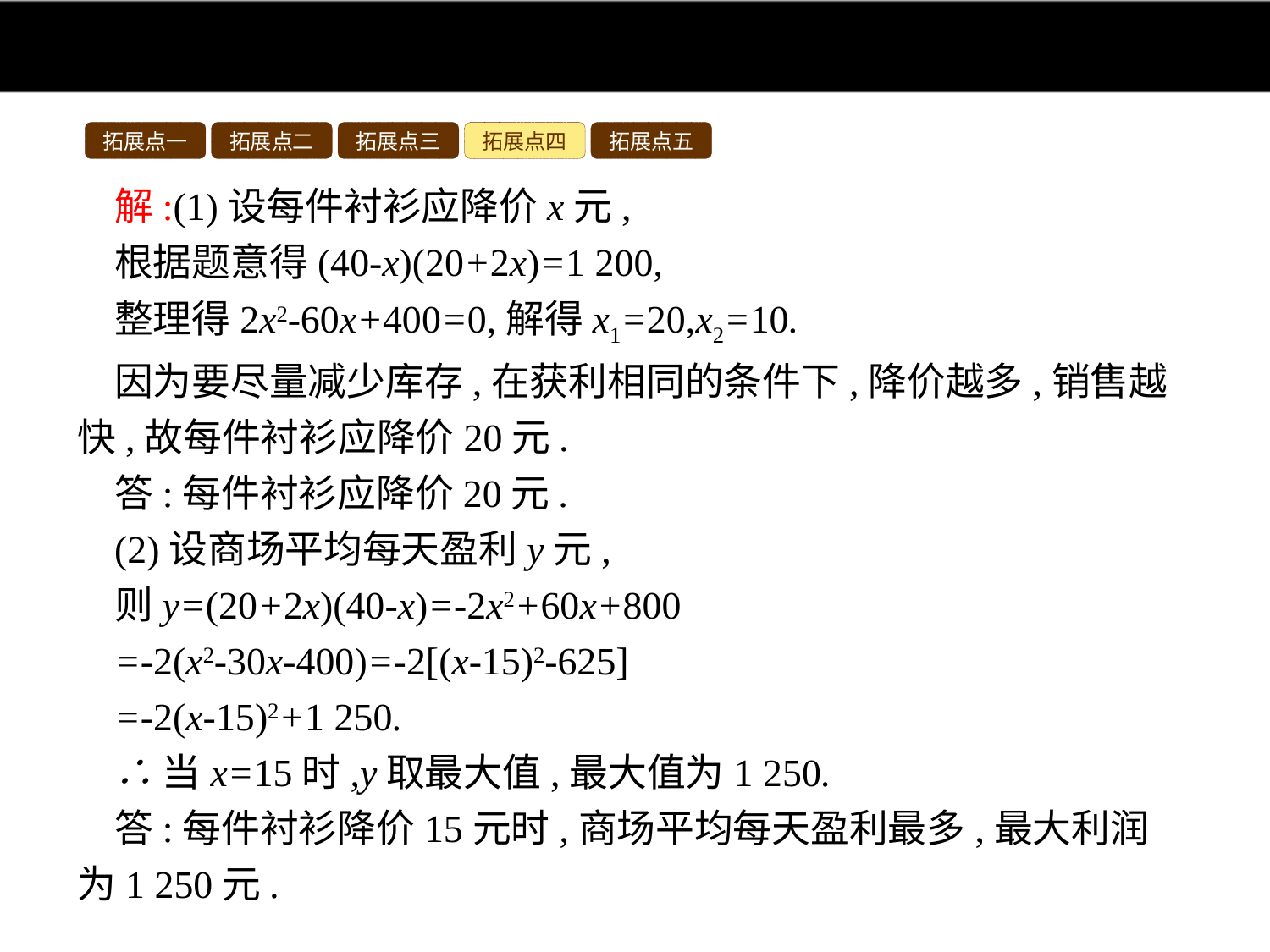

拓展点一
拓展点二
拓展点三
拓展点四
拓展点五
解:(1)设每件衬衫应降价x元,
根据题意得(40-x)(20+2x)=1 200,
整理得2x2-60x+400=0,解得x1=20,x2=10.
因为要尽量减少库存,在获利相同的条件下,降价越多,销售越快,故每件衬衫应降价20元.
答:每件衬衫应降价20元.
(2)设商场平均每天盈利y元,
则y=(20+2x)(40-x)=-2x2+60x+800
=-2(x2-30x-400)=-2[(x-15)2-625]
=-2(x-15)2+1 250.
∴当x=15时,y取最大值,最大值为1 250.
答:每件衬衫降价15元时,商场平均每天盈利最多,最大利润为1 250元.